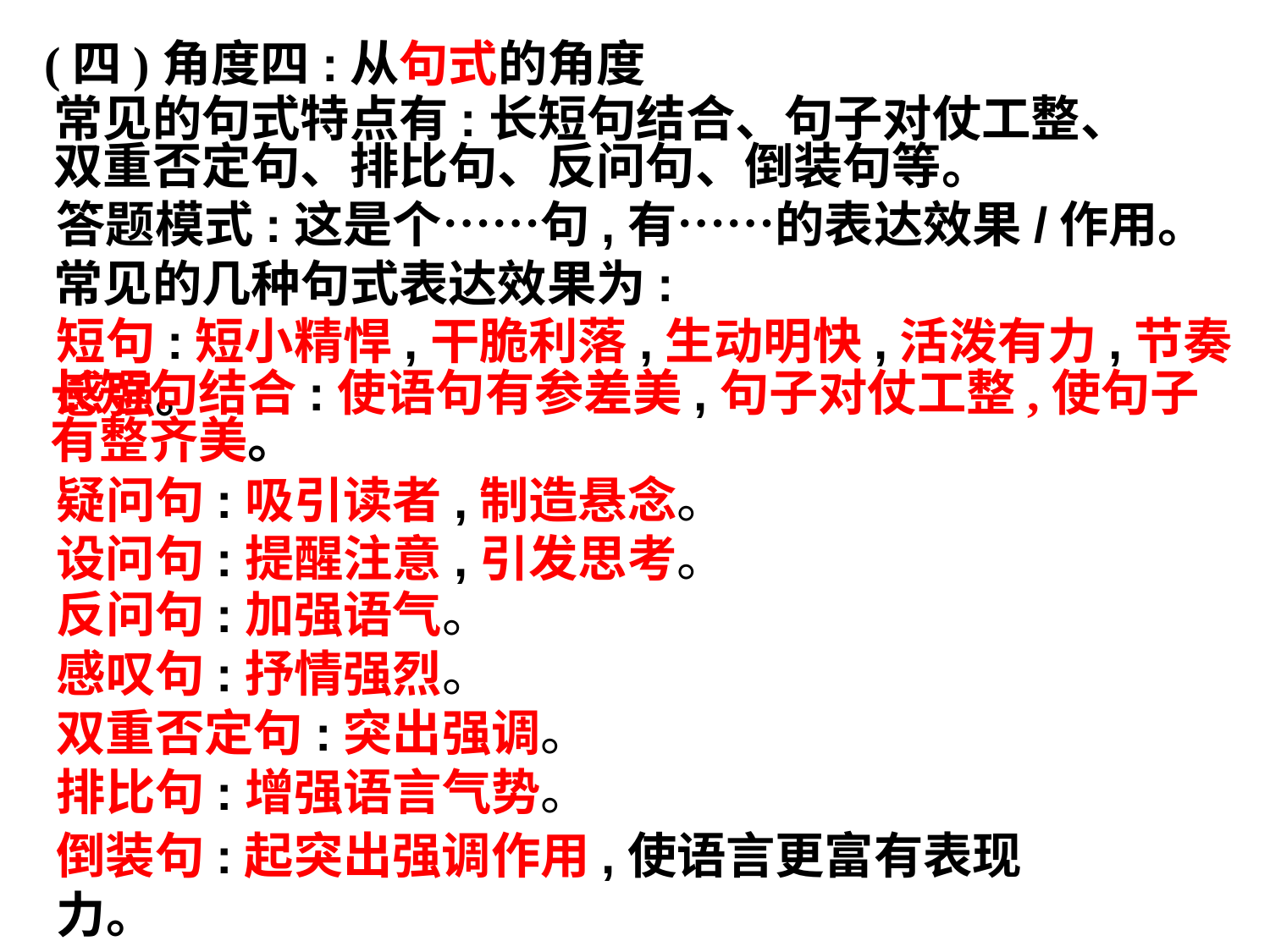

(四)角度四:从句式的角度
常见的句式特点有:长短句结合、句子对仗工整、双重否定句、排比句、反问句、倒装句等。
答题模式:这是个……句,有……的表达效果/作用。
常见的几种句式表达效果为:
短句:短小精悍,干脆利落,生动明快,活泼有力,节奏感强。
长短句结合:使语句有参差美,句子对仗工整,使句子有整齐美。
疑问句:吸引读者,制造悬念。
设问句:提醒注意,引发思考。
反问句:加强语气。
感叹句:抒情强烈。
双重否定句:突出强调。
排比句:增强语言气势。
倒装句:起突出强调作用,使语言更富有表现力。